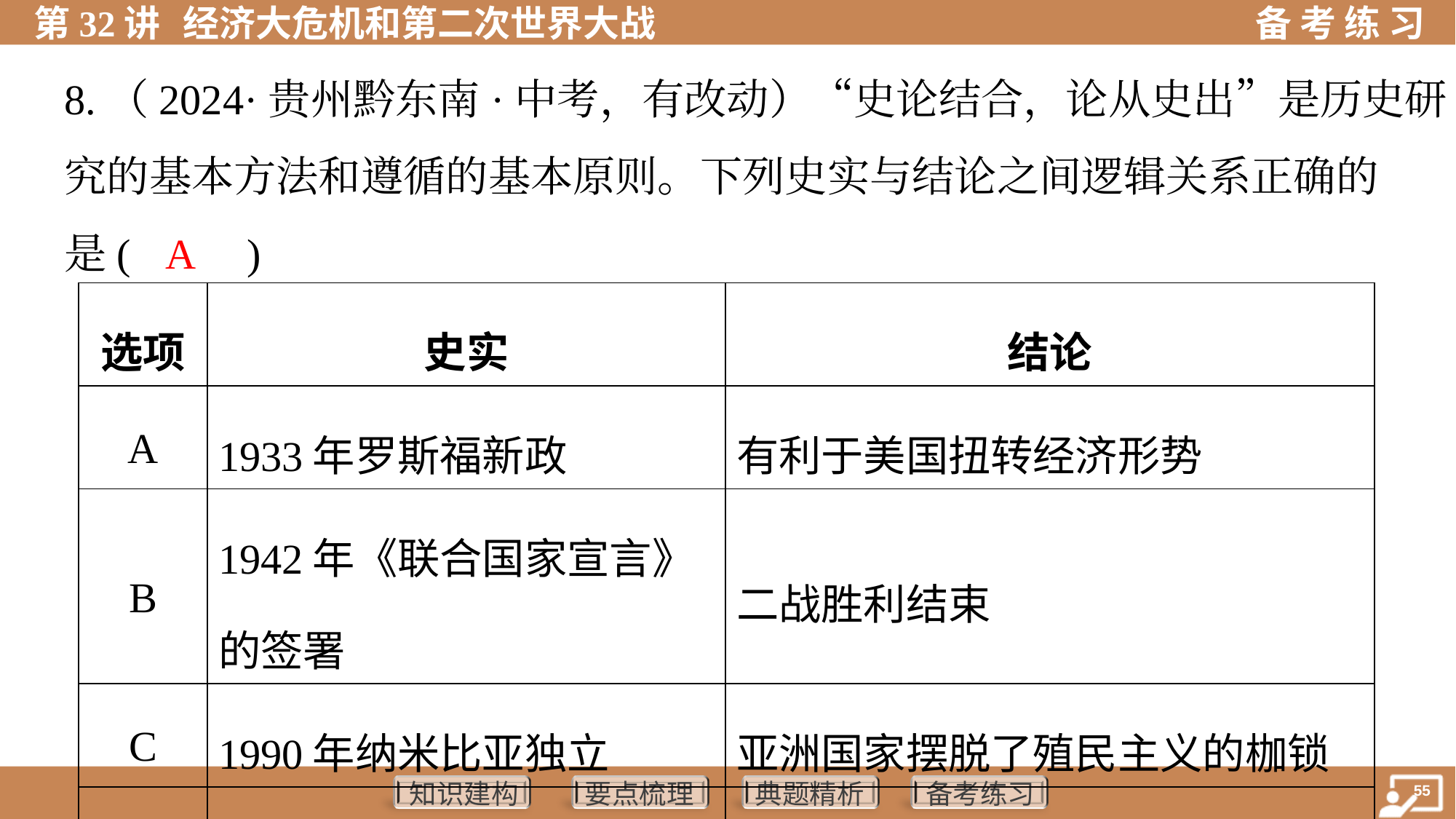

8.（2024·贵州黔东南·中考，有改动）“史论结合，论从史出”是历史研
究的基本方法和遵循的基本原则。下列史实与结论之间逻辑关系正确的
是(           )
  A
| 选项 | 史实 | 结论 |
| --- | --- | --- |
| A | 1933年罗斯福新政 | 有利于美国扭转经济形势 |
| B | 1942年《联合国家宣言》的签署 | 二战胜利结束 |
| C | 1990年纳米比亚独立 | 亚洲国家摆脱了殖民主义的枷锁 |
| D | 1933年欧盟成立 | 欧洲国家之间的矛盾完全消除 |